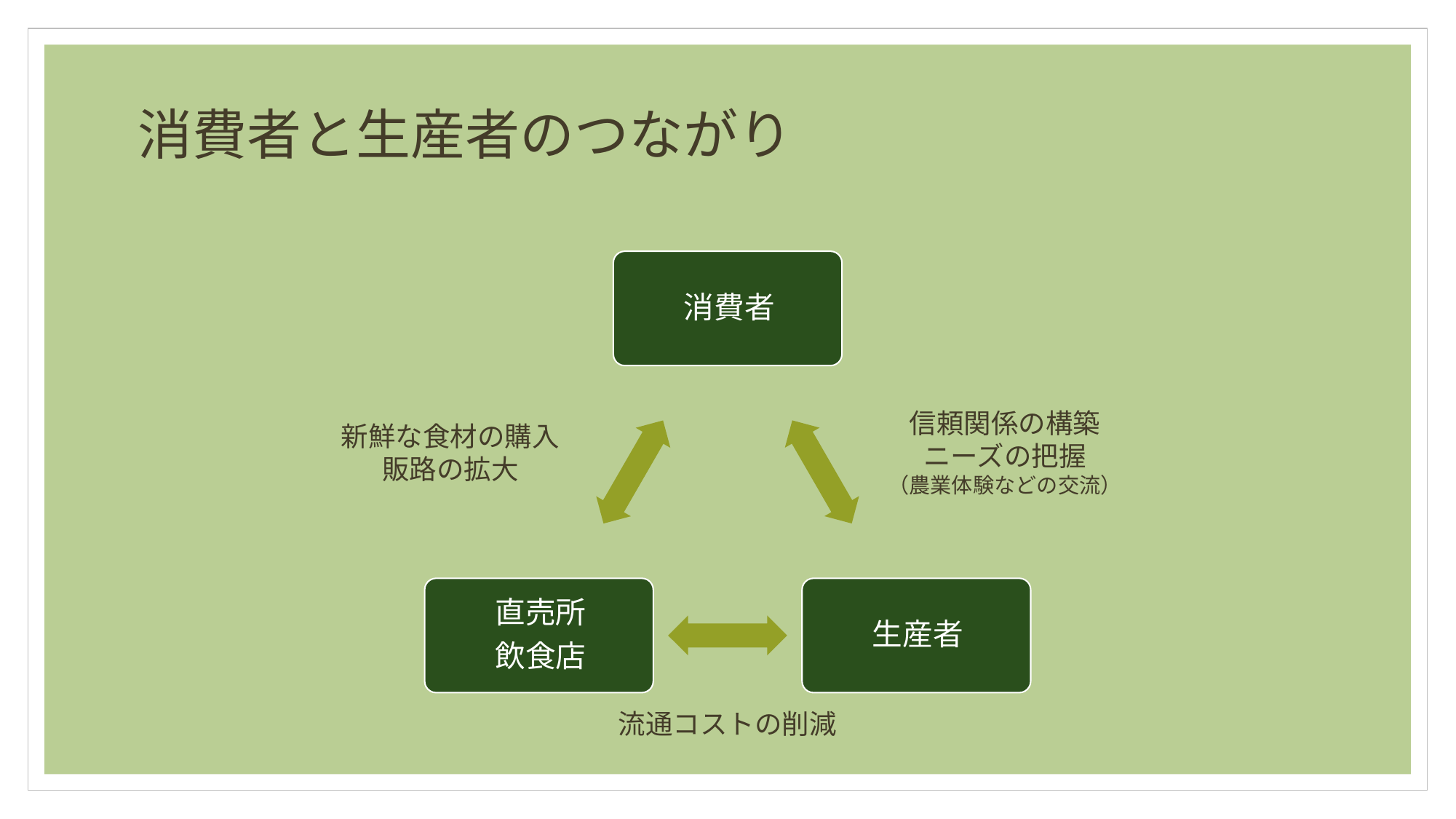

# 消費者と生産者のつながり
消費者

生産者

直売所
飲食店

信頼関係の構築
ニーズの把握
（農業体験などの交流）
新鮮な食材の購入
販路の拡大
流通コストの削減